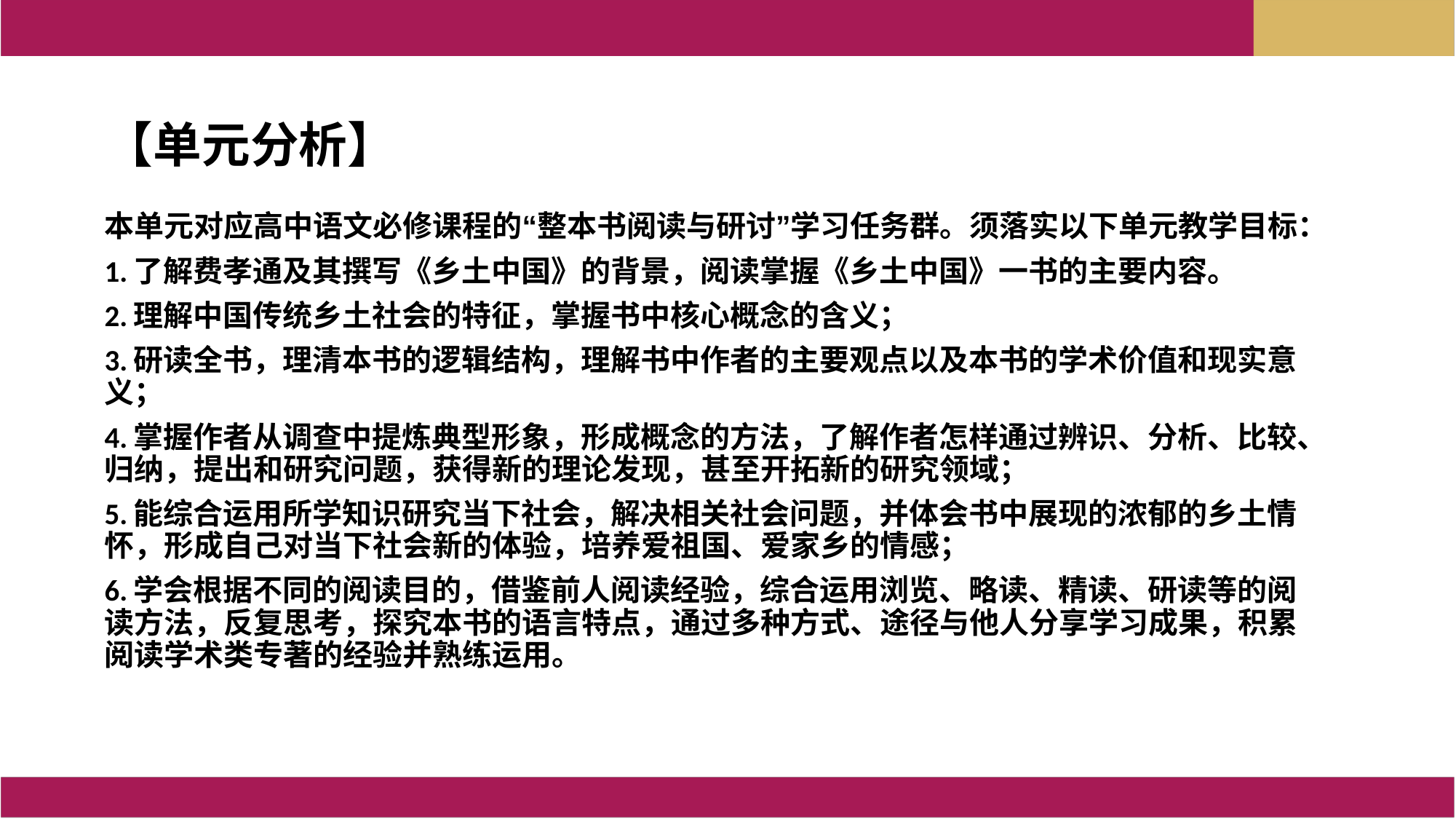

【单元分析】
本单元对应高中语文必修课程的“整本书阅读与研讨”学习任务群。须落实以下单元教学目标：
1.了解费孝通及其撰写《乡土中国》的背景，阅读掌握《乡土中国》一书的主要内容。
2.理解中国传统乡土社会的特征，掌握书中核心概念的含义；
3.研读全书，理清本书的逻辑结构，理解书中作者的主要观点以及本书的学术价值和现实意义；
4.掌握作者从调查中提炼典型形象，形成概念的方法，了解作者怎样通过辨识、分析、比较、归纳，提出和研究问题，获得新的理论发现，甚至开拓新的研究领域；
5.能综合运用所学知识研究当下社会，解决相关社会问题，并体会书中展现的浓郁的乡土情怀，形成自己对当下社会新的体验，培养爱祖国、爱家乡的情感；
6.学会根据不同的阅读目的，借鉴前人阅读经验，综合运用浏览、略读、精读、研读等的阅读方法，反复思考，探究本书的语言特点，通过多种方式、途径与他人分享学习成果，积累阅读学术类专著的经验并熟练运用。